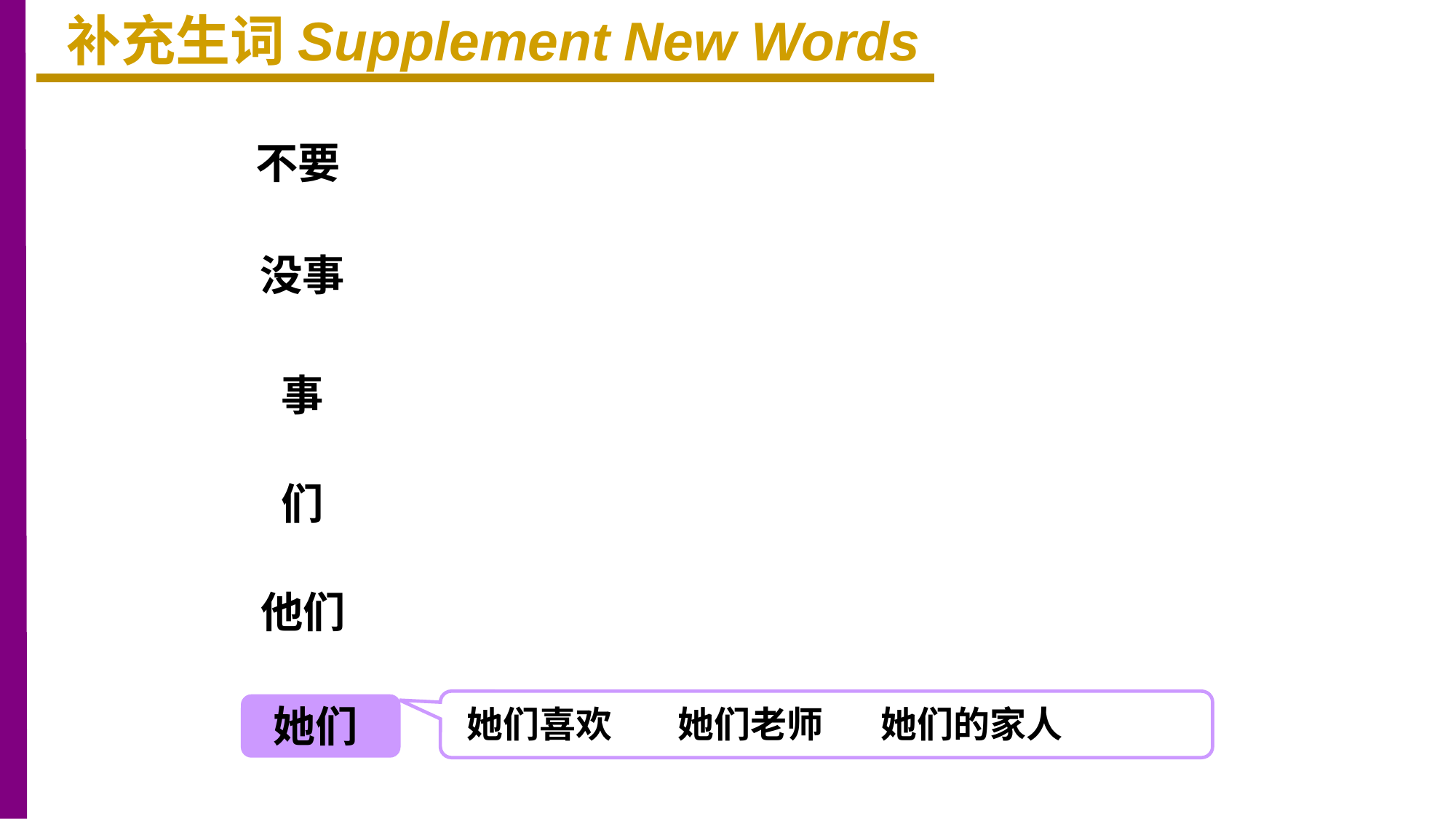

补充生词Supplement New Words
不要
没事
事
们
他们

她们

她们喜欢        她们老师       她们的家人